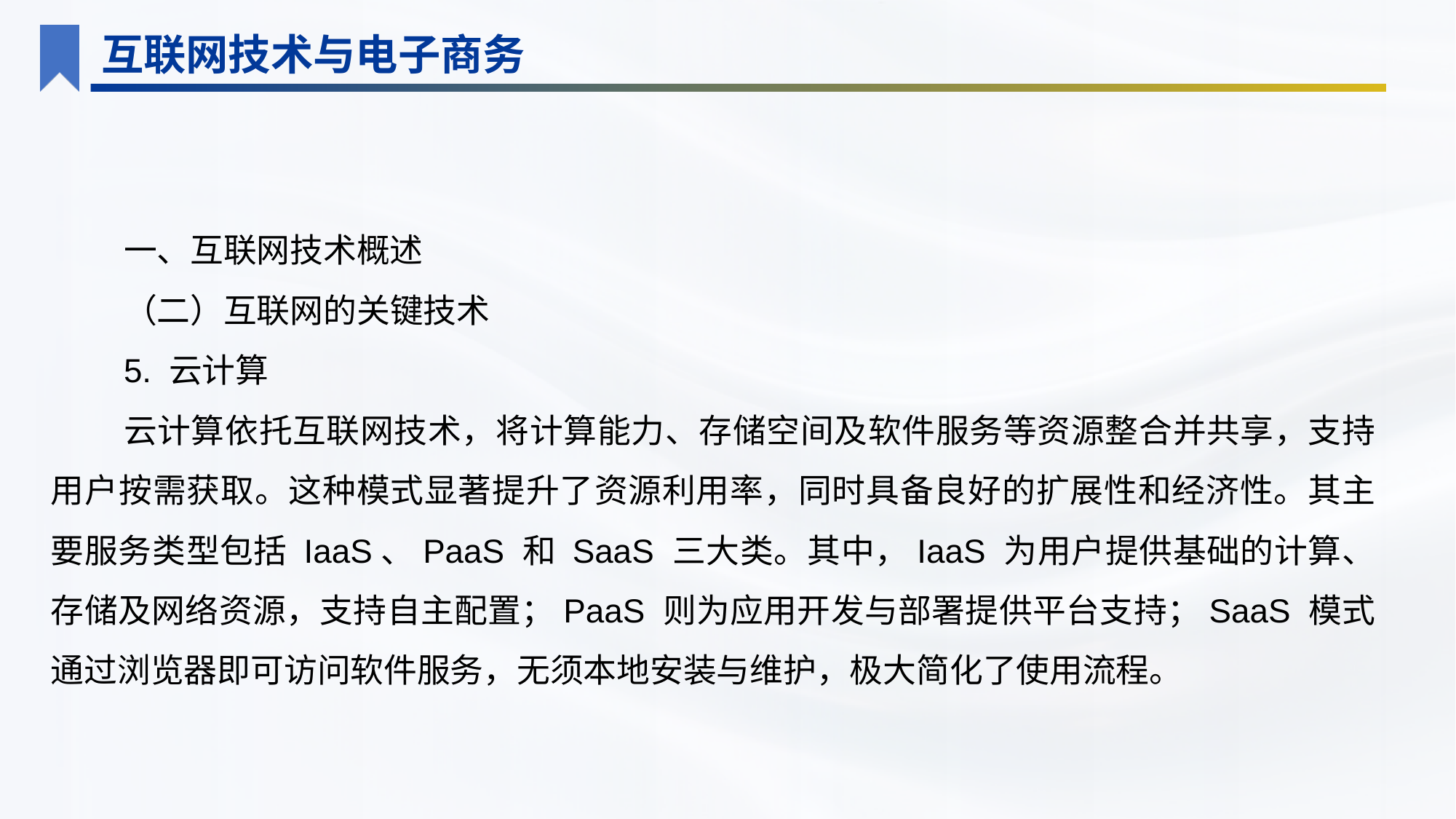

互联网技术与电子商务
一、互联网技术概述
（二）互联网的关键技术
5. 云计算
云计算依托互联网技术，将计算能力、存储空间及软件服务等资源整合并共享，支持用户按需获取。这种模式显著提升了资源利用率，同时具备良好的扩展性和经济性。其主要服务类型包括 IaaS、PaaS 和 SaaS 三大类。其中，IaaS 为用户提供基础的计算、存储及网络资源，支持自主配置；PaaS 则为应用开发与部署提供平台支持；SaaS 模式通过浏览器即可访问软件服务，无须本地安装与维护，极大简化了使用流程。